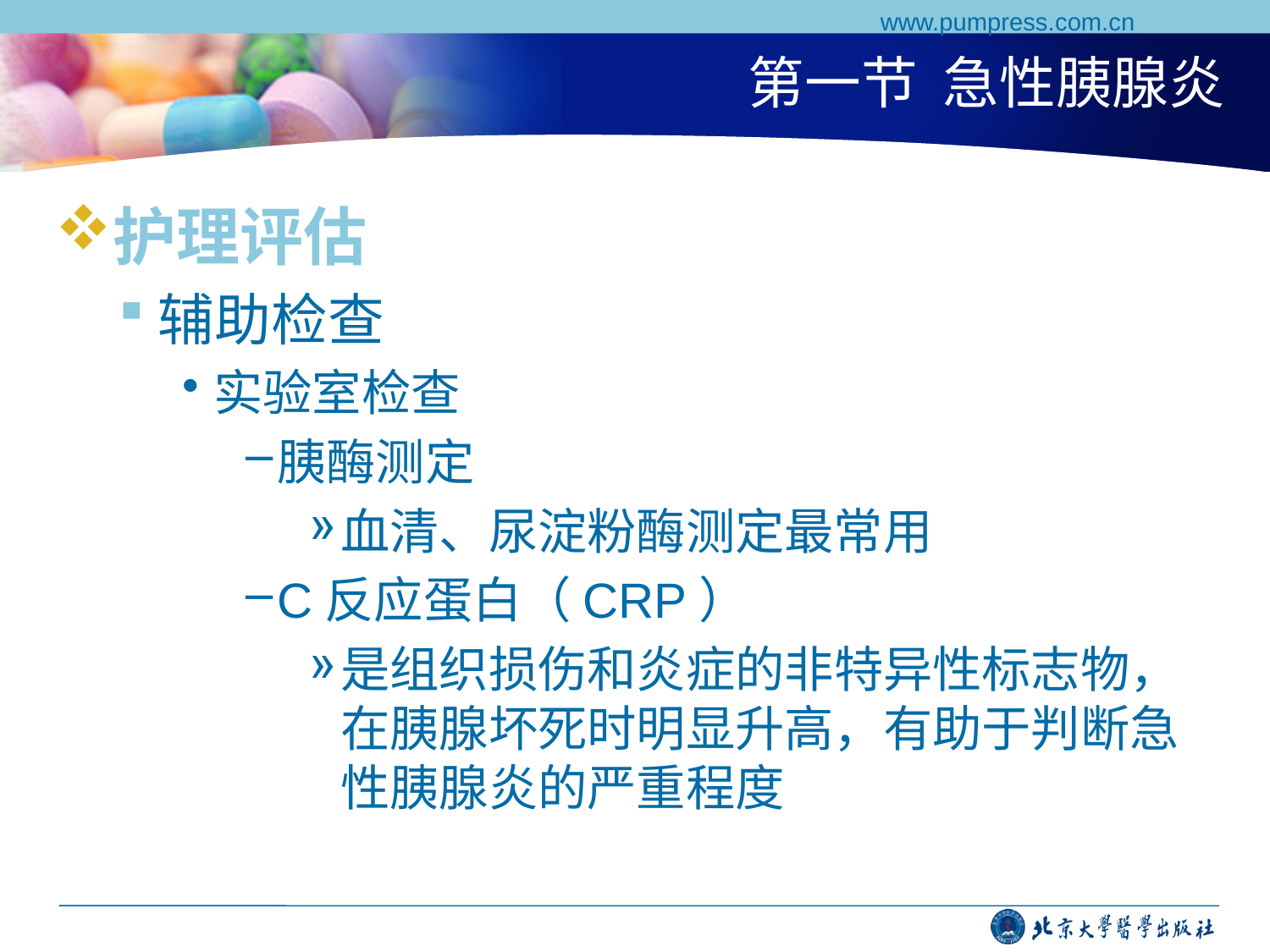

www.pumpress.com.cn
# 第一节  急性胰腺炎
护理评估
辅助检查
实验室检查
胰酶测定
血清、尿淀粉酶测定最常用
C反应蛋白（CRP）
是组织损伤和炎症的非特异性标志物，在胰腺坏死时明显升高，有助于判断急性胰腺炎的严重程度